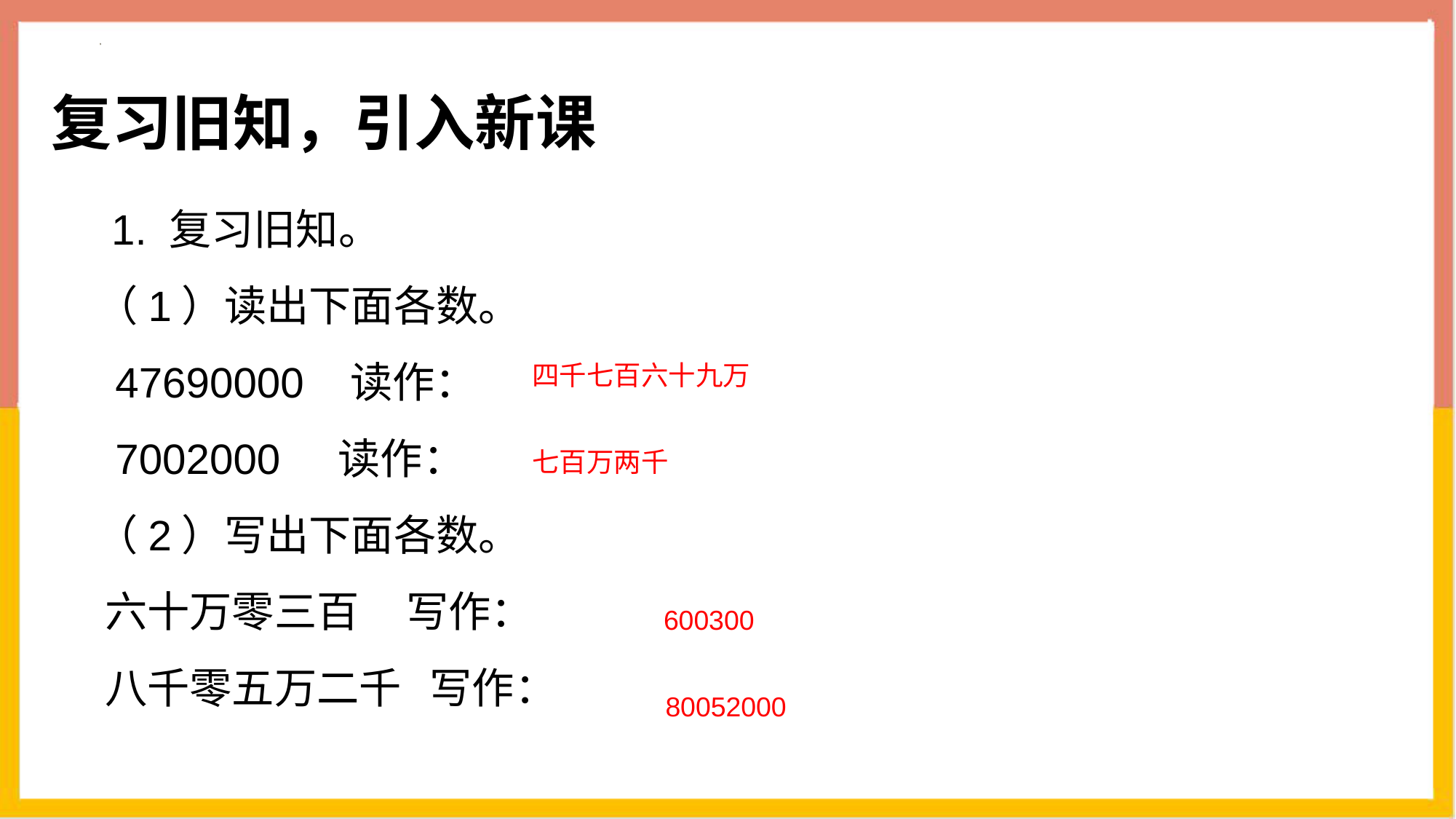

复习旧知，引入新课
    　1. 复习旧知。
　　（1）读出下面各数。
　　 47690000   读作：
　　 7002000    读作：
　　（2）写出下面各数。
　　 六十万零三百     写作：
　　 八千零五万二千   写作：
四千七百六十九万
七百万两千
600300
80052000